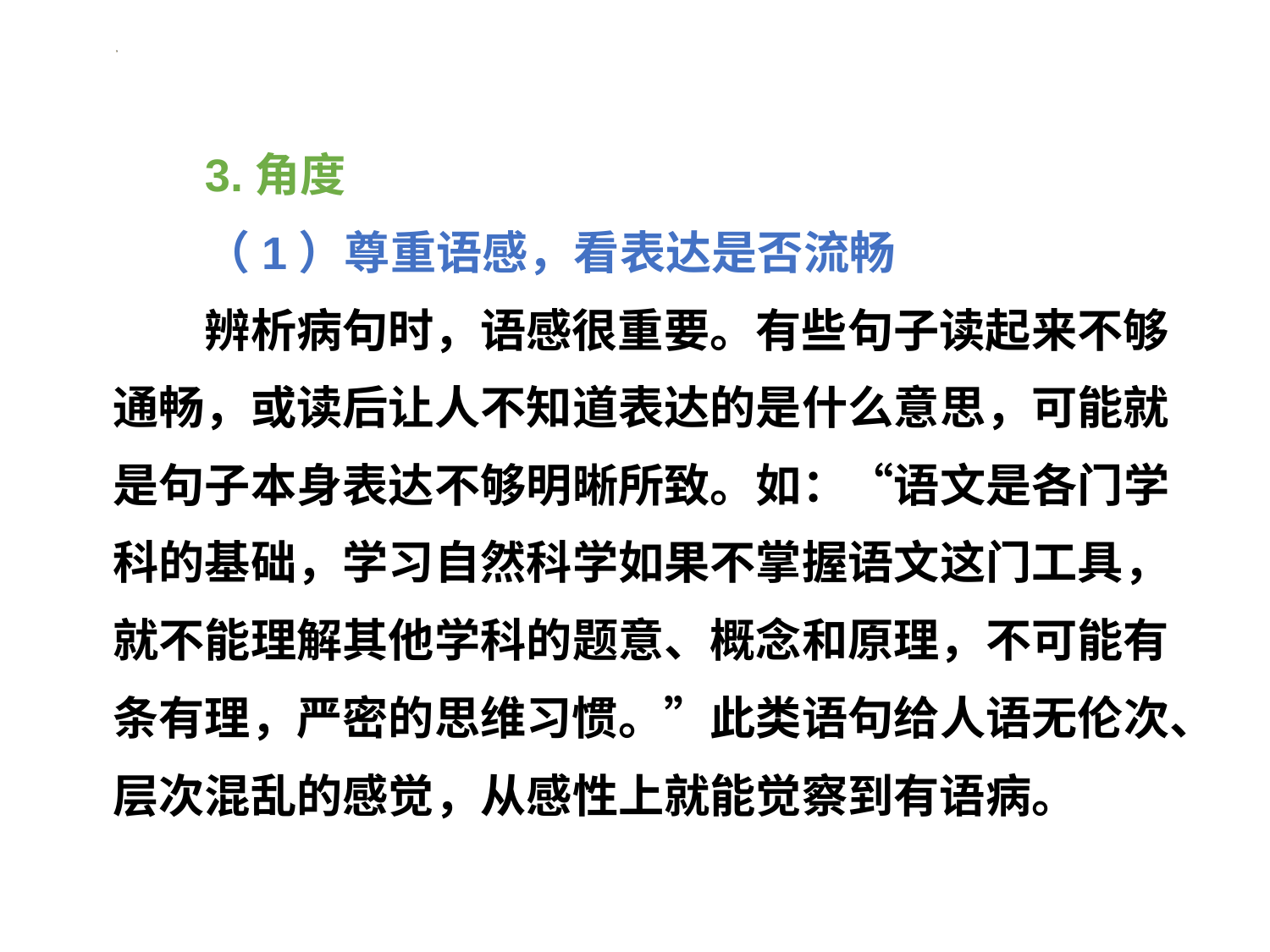

#
3.角度
（1）尊重语感，看表达是否流畅
辨析病句时，语感很重要。有些句子读起来不够通畅，或读后让人不知道表达的是什么意思，可能就是句子本身表达不够明晰所致。如：“语文是各门学科的基础，学习自然科学如果不掌握语文这门工具，就不能理解其他学科的题意、概念和原理，不可能有条有理，严密的思维习惯。”此类语句给人语无伦次、层次混乱的感觉，从感性上就能觉察到有语病。